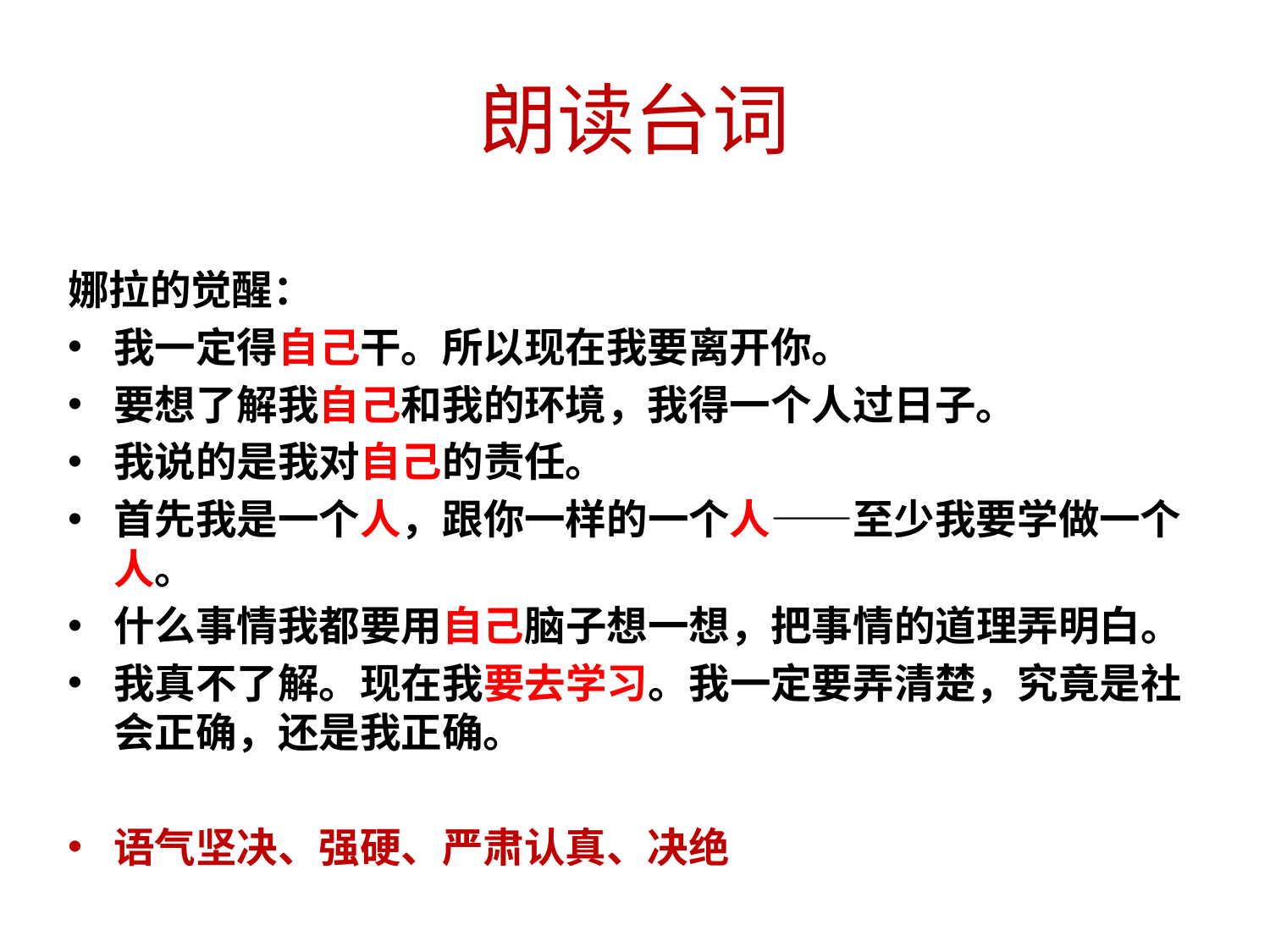

# 朗读台词
娜拉的觉醒：
我一定得自己干。所以现在我要离开你。
要想了解我自己和我的环境，我得一个人过日子。
我说的是我对自己的责任。
首先我是一个人，跟你一样的一个人——至少我要学做一个人。
什么事情我都要用自己脑子想一想，把事情的道理弄明白。
我真不了解。现在我要去学习。我一定要弄清楚，究竟是社会正确，还是我正确。

语气坚决、强硬、严肃认真、决绝